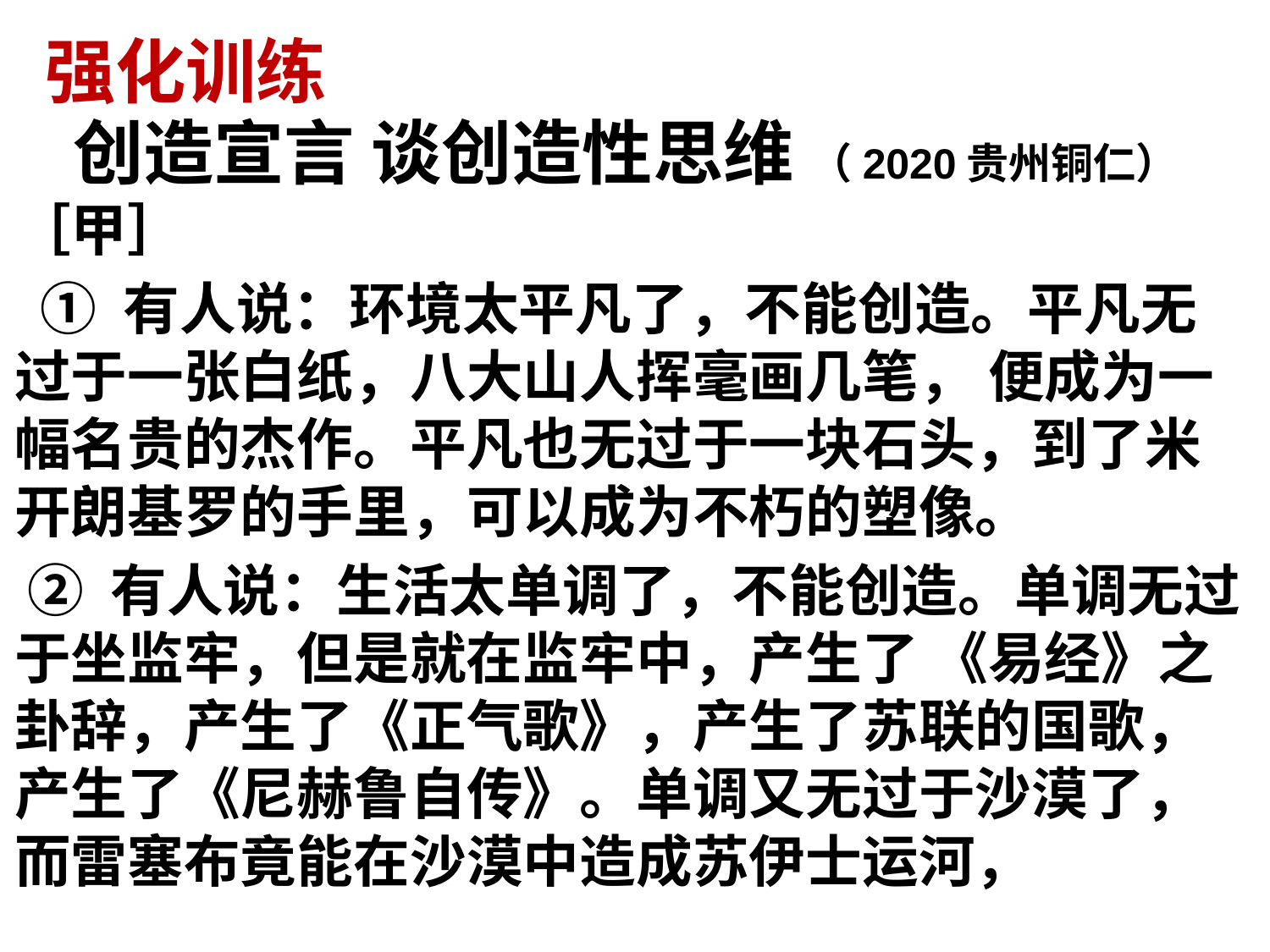

强化训练
# 创造宣言 谈创造性思维 （2020贵州铜仁）
［甲］
  ① 有人说：环境太平凡了，不能创造。平凡无过于一张白纸，八大山人挥毫画几笔， 便成为一幅名贵的杰作。平凡也无过于一块石头，到了米开朗基罗的手里，可以成为不朽的塑像。
 ② 有人说：生活太单调了，不能创造。单调无过于坐监牢，但是就在监牢中，产生了 《易经》之卦辞，产生了《正气歌》，产生了苏联的国歌，产生了《尼赫鲁自传》。单调又无过于沙漠了，而雷塞布竟能在沙漠中造成苏伊士运河，